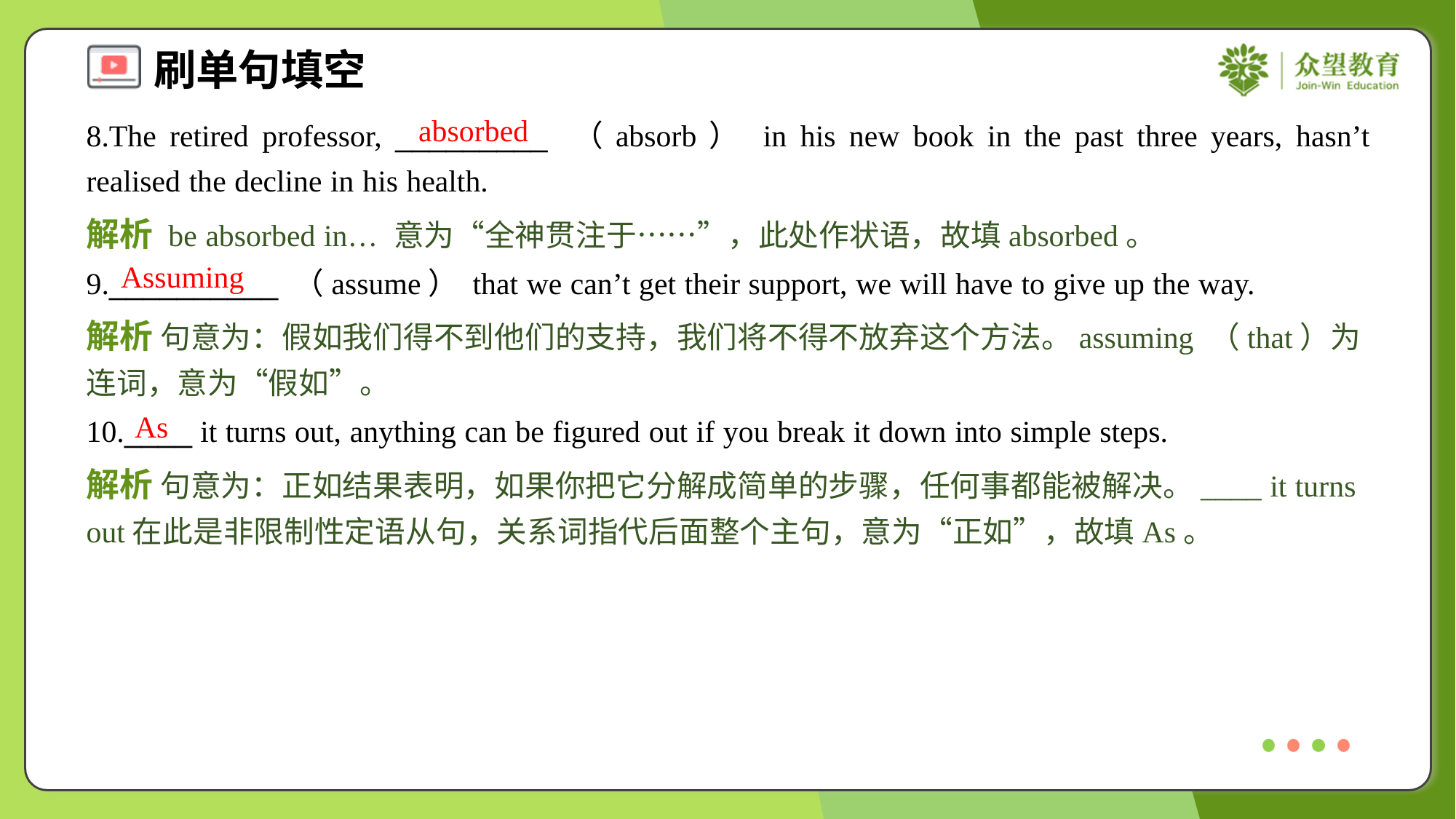

absorbed
8.The retired professor, _________ （absorb） in his new book in the past three years, hasn’t realised the decline in his health.
解析 be absorbed in… 意为“全神贯注于……”，此处作状语，故填absorbed。
Assuming
9.__________ （assume） that we can’t get their support, we will have to give up the way.
解析 句意为：假如我们得不到他们的支持，我们将不得不放弃这个方法。assuming （that）为连词，意为“假如”。
As
10.____ it turns out, anything can be figured out if you break it down into simple steps.
解析 句意为：正如结果表明，如果你把它分解成简单的步骤，任何事都能被解决。____ it turns out在此是非限制性定语从句，关系词指代后面整个主句，意为“正如”，故填As。